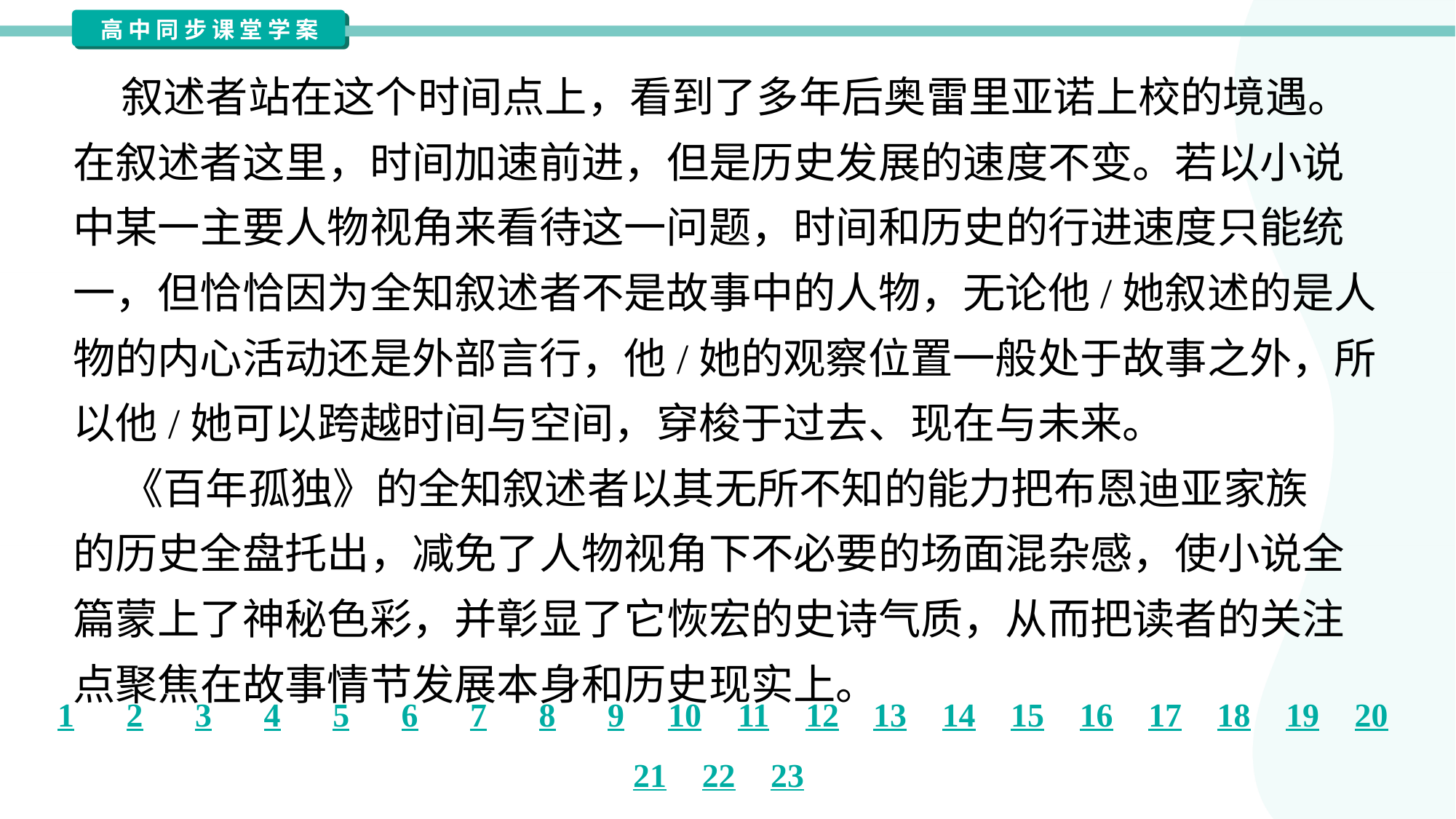

叙述者站在这个时间点上，看到了多年后奥雷里亚诺上校的境遇。
在叙述者这里，时间加速前进，但是历史发展的速度不变。若以小说
中某一主要人物视角来看待这一问题，时间和历史的行进速度只能统
一，但恰恰因为全知叙述者不是故事中的人物，无论他/她叙述的是人
物的内心活动还是外部言行，他/她的观察位置一般处于故事之外，所
以他/她可以跨越时间与空间，穿梭于过去、现在与未来。
    《百年孤独》的全知叙述者以其无所不知的能力把布恩迪亚家族
的历史全盘托出，减免了人物视角下不必要的场面混杂感，使小说全
篇蒙上了神秘色彩，并彰显了它恢宏的史诗气质，从而把读者的关注
点聚焦在故事情节发展本身和历史现实上。